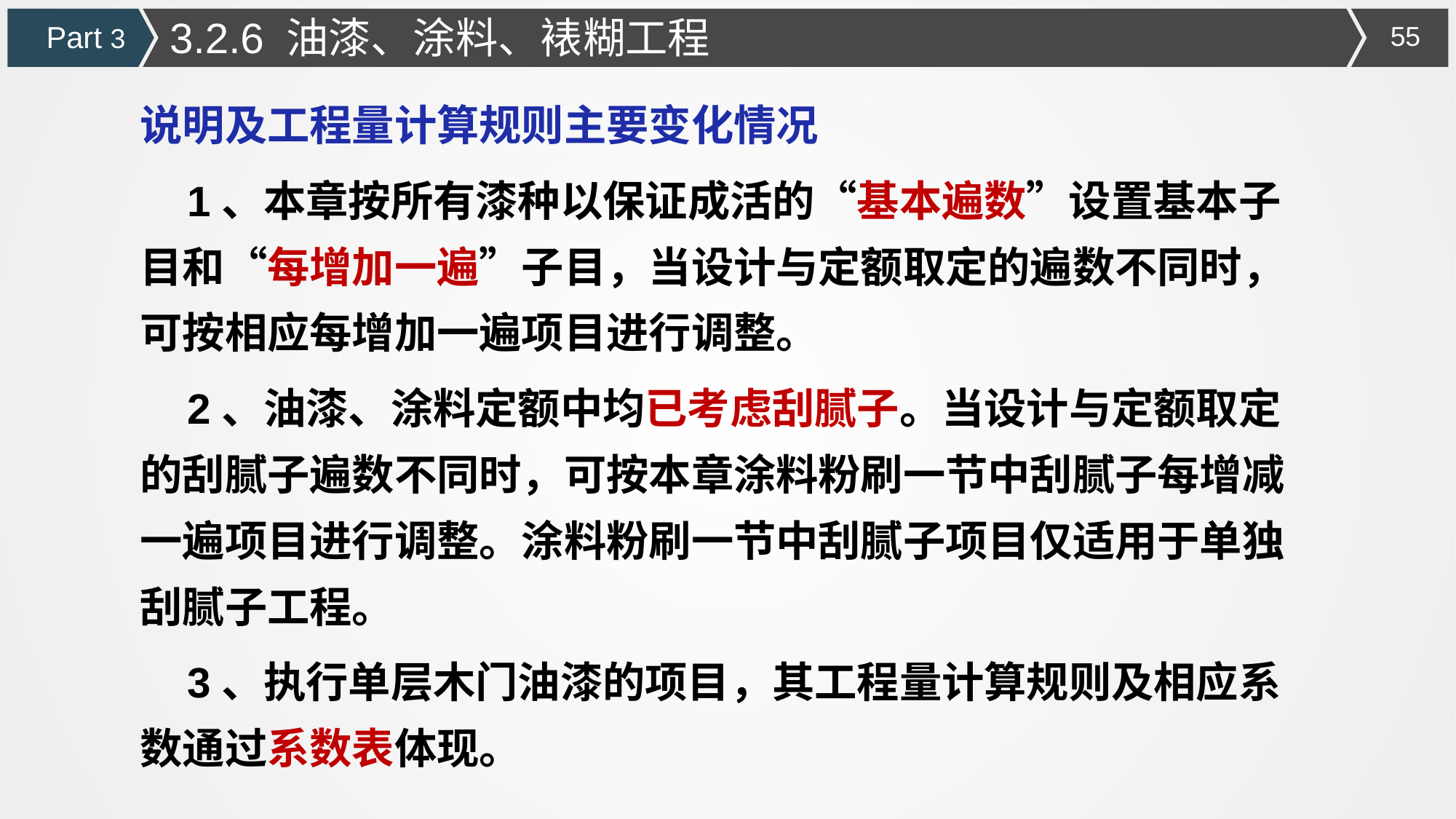

3.2.6 油漆、涂料、裱糊工程
Part 3
说明及工程量计算规则主要变化情况
    1、本章按所有漆种以保证成活的“基本遍数”设置基本子目和“每增加一遍”子目，当设计与定额取定的遍数不同时，可按相应每增加一遍项目进行调整。
    2、油漆、涂料定额中均已考虑刮腻子。当设计与定额取定的刮腻子遍数不同时，可按本章涂料粉刷一节中刮腻子每增减一遍项目进行调整。涂料粉刷一节中刮腻子项目仅适用于单独刮腻子工程。
    3、执行单层木门油漆的项目，其工程量计算规则及相应系数通过系数表体现。